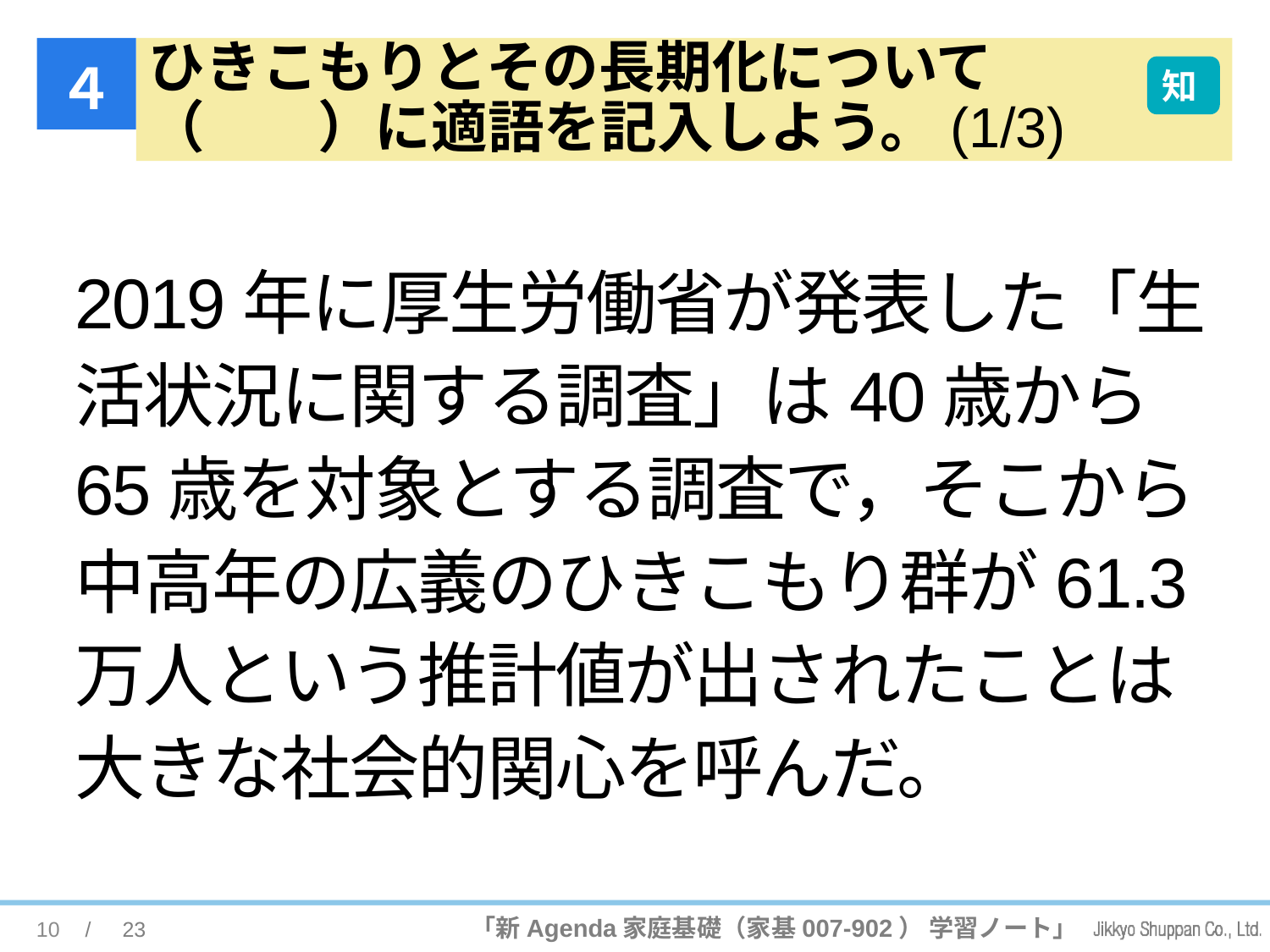

４
# ひきこもりとその長期化について （　　）に適語を記入しよう。(1/3)
知
2019年に厚生労働省が発表した「生活状況に関する調査」は40歳から65歳を対象とする調査で，そこから中高年の広義のひきこもり群が61.3万人という推計値が出されたことは大きな社会的関心を呼んだ。
10